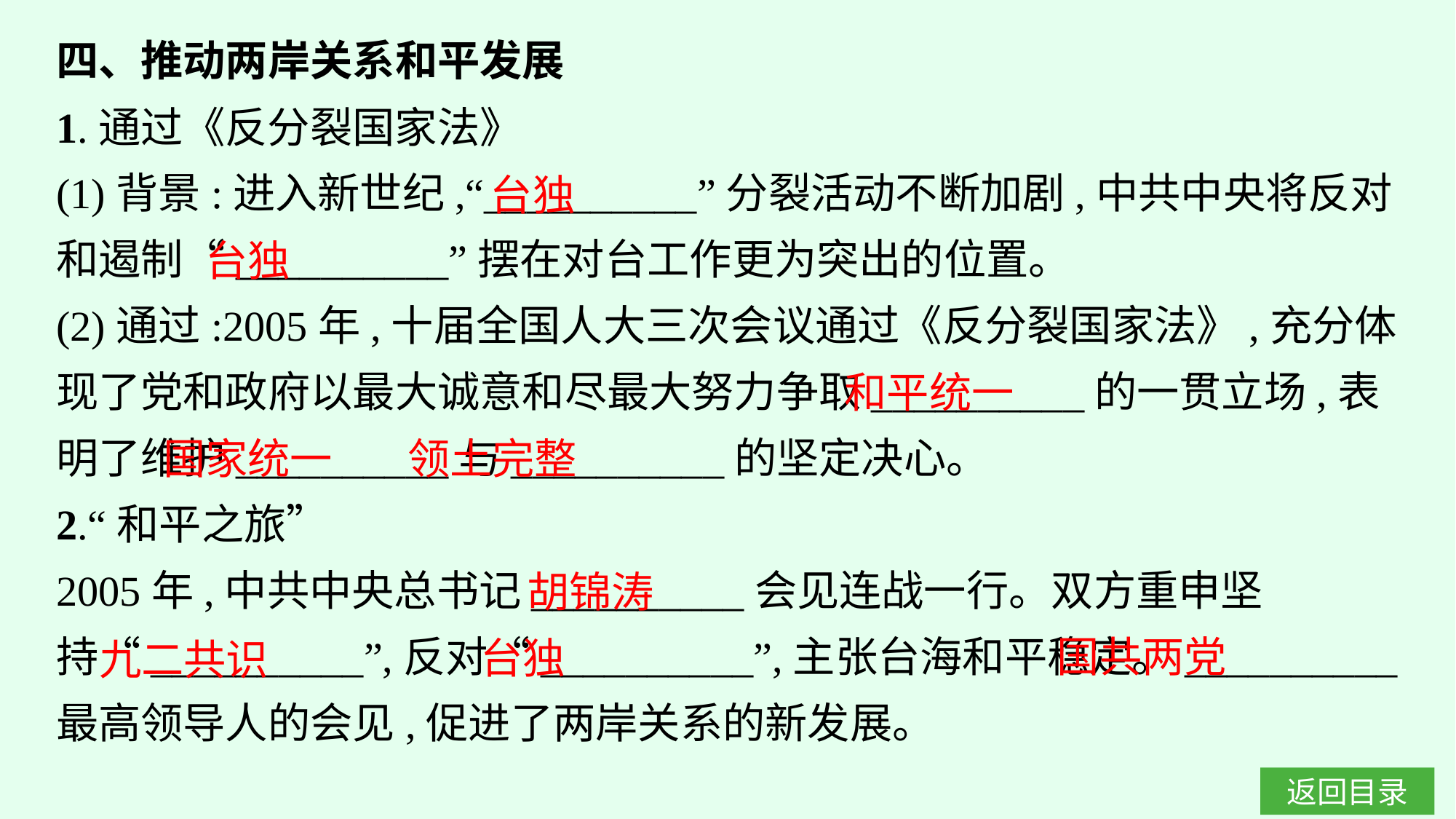

四、推动两岸关系和平发展
1.通过《反分裂国家法》
(1)背景:进入新世纪,“__________”分裂活动不断加剧,中共中央将反对和遏制“__________”摆在对台工作更为突出的位置。
(2)通过:2005年,十届全国人大三次会议通过《反分裂国家法》,充分体现了党和政府以最大诚意和尽最大努力争取__________的一贯立场,表明了维护__________与__________的坚定决心。
2.“和平之旅”
2005年,中共中央总书记__________会见连战一行。双方重申坚持“__________”,反对“__________”,主张台海和平稳定。__________最高领导人的会见,促进了两岸关系的新发展。
台独
台独
和平统一
领土完整
国家统一
胡锦涛
国共两党
台独
九二共识